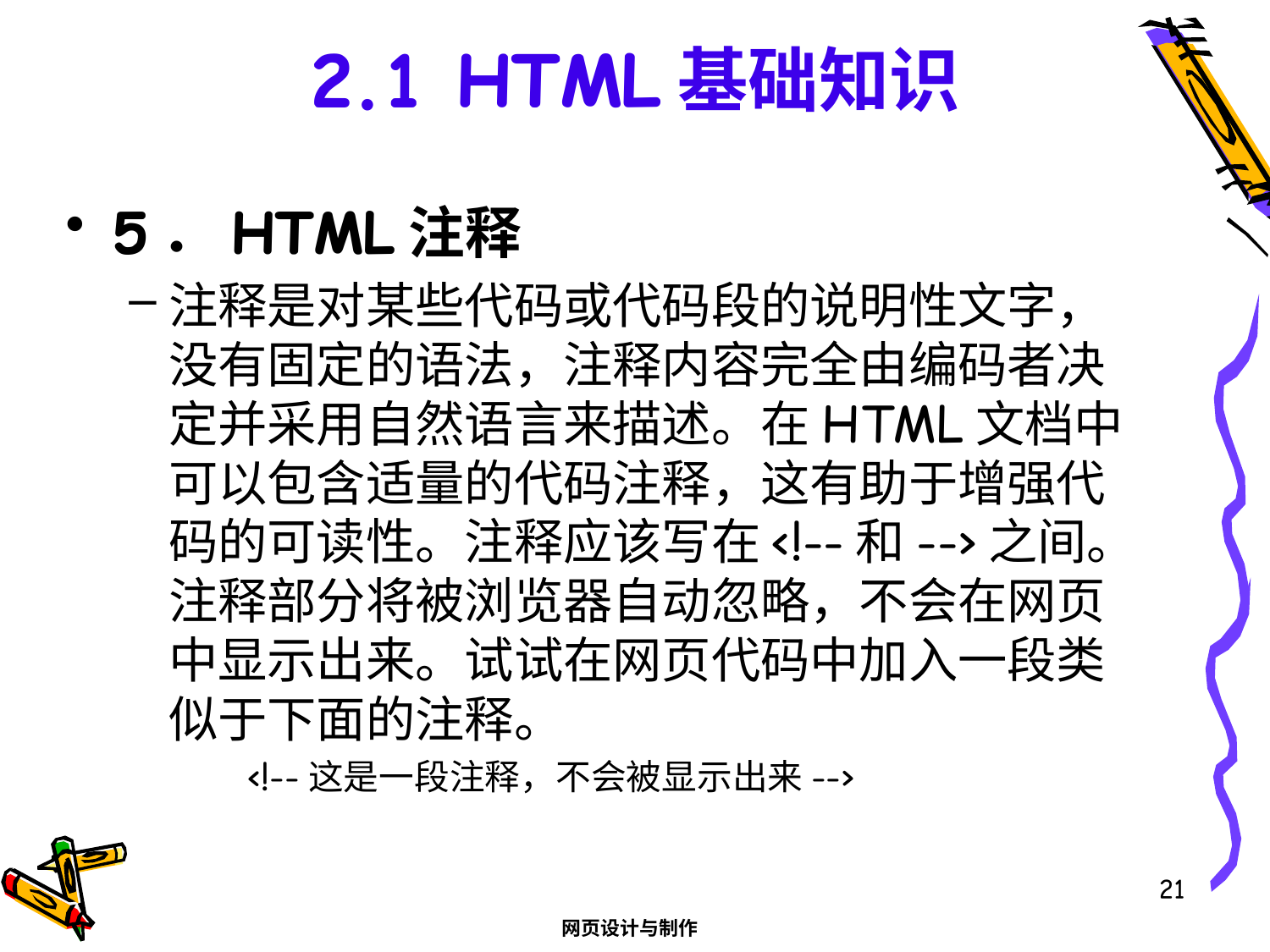

# 2.1 HTML基础知识
5．HTML注释
注释是对某些代码或代码段的说明性文字，没有固定的语法，注释内容完全由编码者决定并采用自然语言来描述。在HTML文档中可以包含适量的代码注释，这有助于增强代码的可读性。注释应该写在<!--和-->之间。注释部分将被浏览器自动忽略，不会在网页中显示出来。试试在网页代码中加入一段类似于下面的注释。
<!--这是一段注释，不会被显示出来-->

21
网页设计与制作